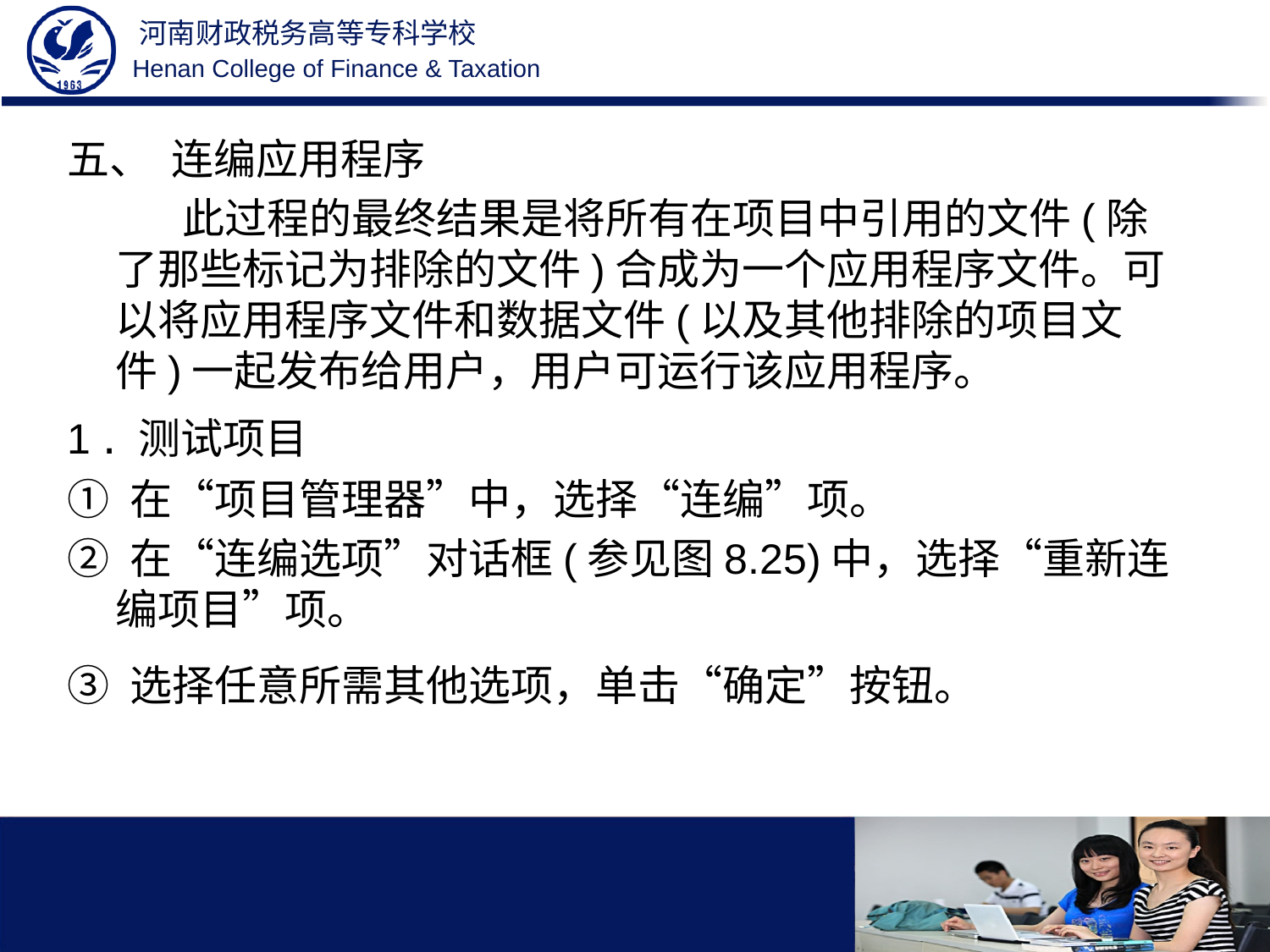

五、  连编应用程序
           此过程的最终结果是将所有在项目中引用的文件(除了那些标记为排除的文件)合成为一个应用程序文件。可以将应用程序文件和数据文件(以及其他排除的项目文件)一起发布给用户，用户可运行该应用程序。
1 . 测试项目
① 在“项目管理器”中，选择“连编”项。
② 在“连编选项”对话框(参见图8.25)中，选择“重新连编项目”项。
③ 选择任意所需其他选项，单击“确定”按钮。